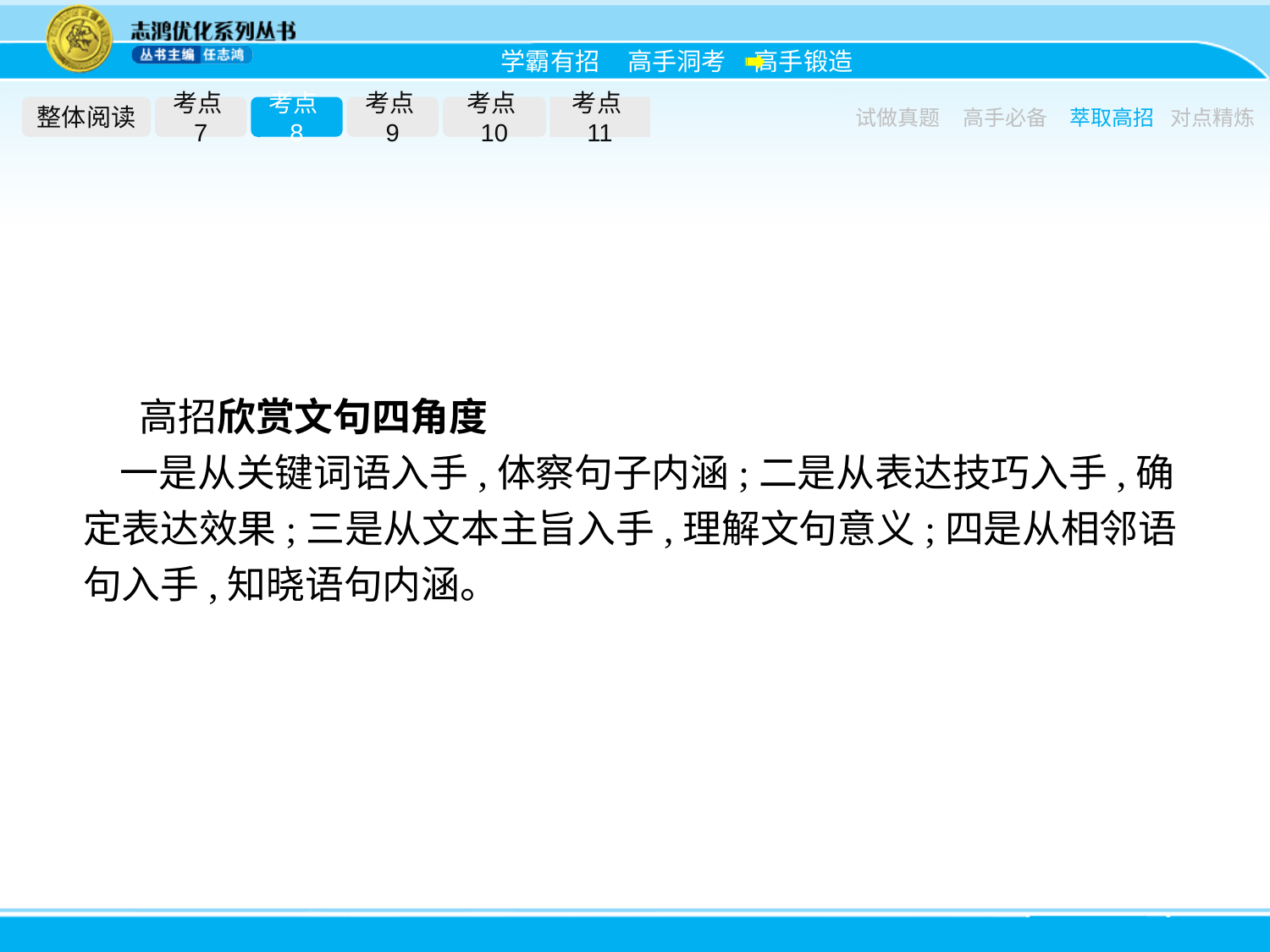

整体阅读
考点7
考点8
考点9
考点10
考点11
试做真题
高手必备
萃取高招
对点精炼
高招欣赏文句四角度
一是从关键词语入手,体察句子内涵;二是从表达技巧入手,确定表达效果;三是从文本主旨入手,理解文句意义;四是从相邻语句入手,知晓语句内涵。